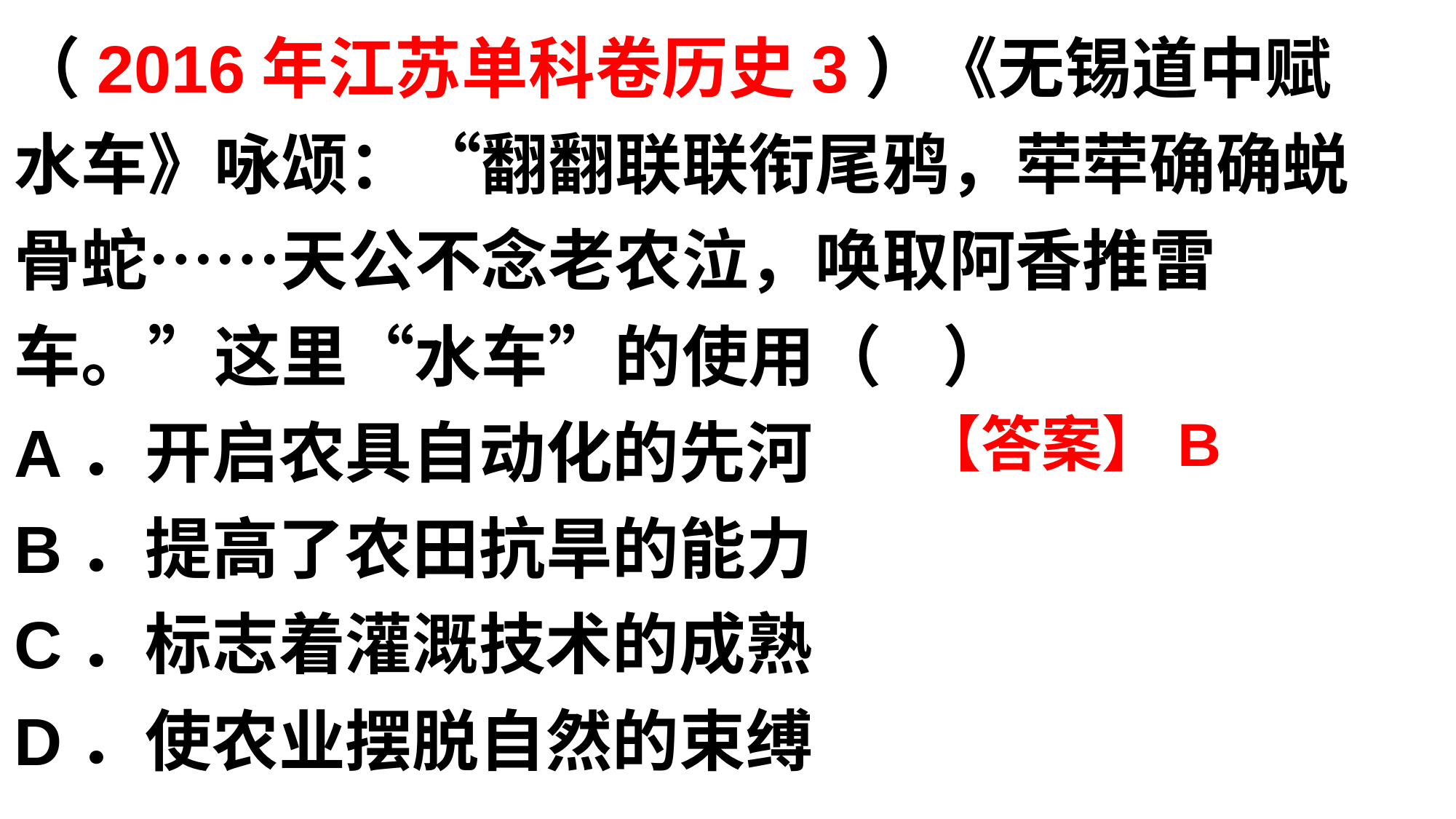

（2016年江苏单科卷历史3）《无锡道中赋水车》咏颂：“翻翻联联衔尾鸦，荦荦确确蜕骨蛇……天公不念老农泣，唤取阿香推雷车。”这里“水车”的使用（    ）
A．开启农具自动化的先河
B．提高了农田抗旱的能力
C．标志着灌溉技术的成熟
D．使农业摆脱自然的束缚

【答案】B